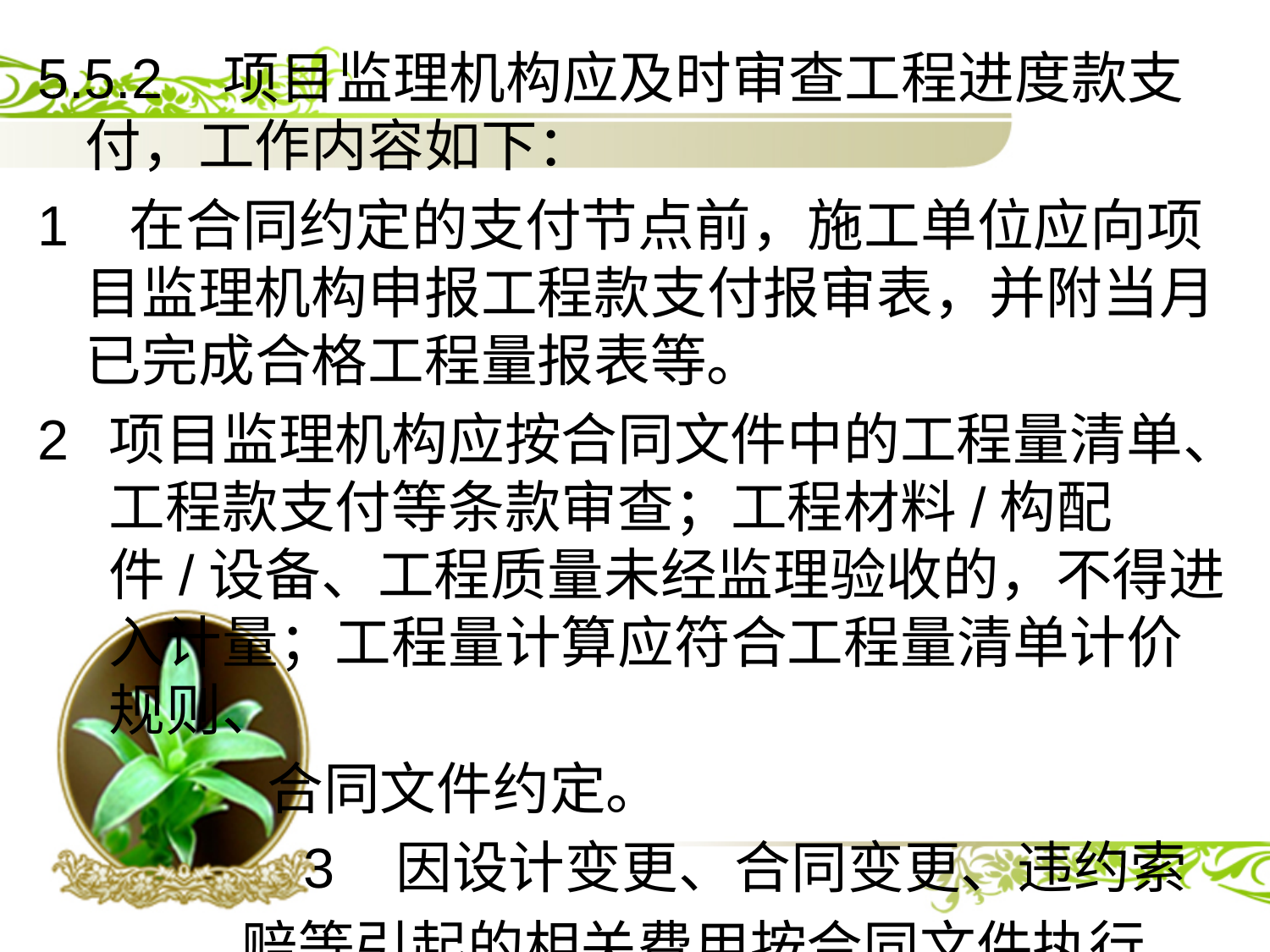

5.5.2   项目监理机构应及时审查工程进度款支付，工作内容如下：
1   在合同约定的支付节点前，施工单位应向项目监理机构申报工程款支付报审表，并附当月已完成合格工程量报表等。
项目监理机构应按合同文件中的工程量清单、工程款支付等条款审查；工程材料/构配件/设备、工程质量未经监理验收的，不得进入计量；工程量计算应符合工程量清单计价规则、
                 合同文件约定。
                 3   因设计变更、合同变更、违约索
               赔等引起的相关费用按合同文件执行。